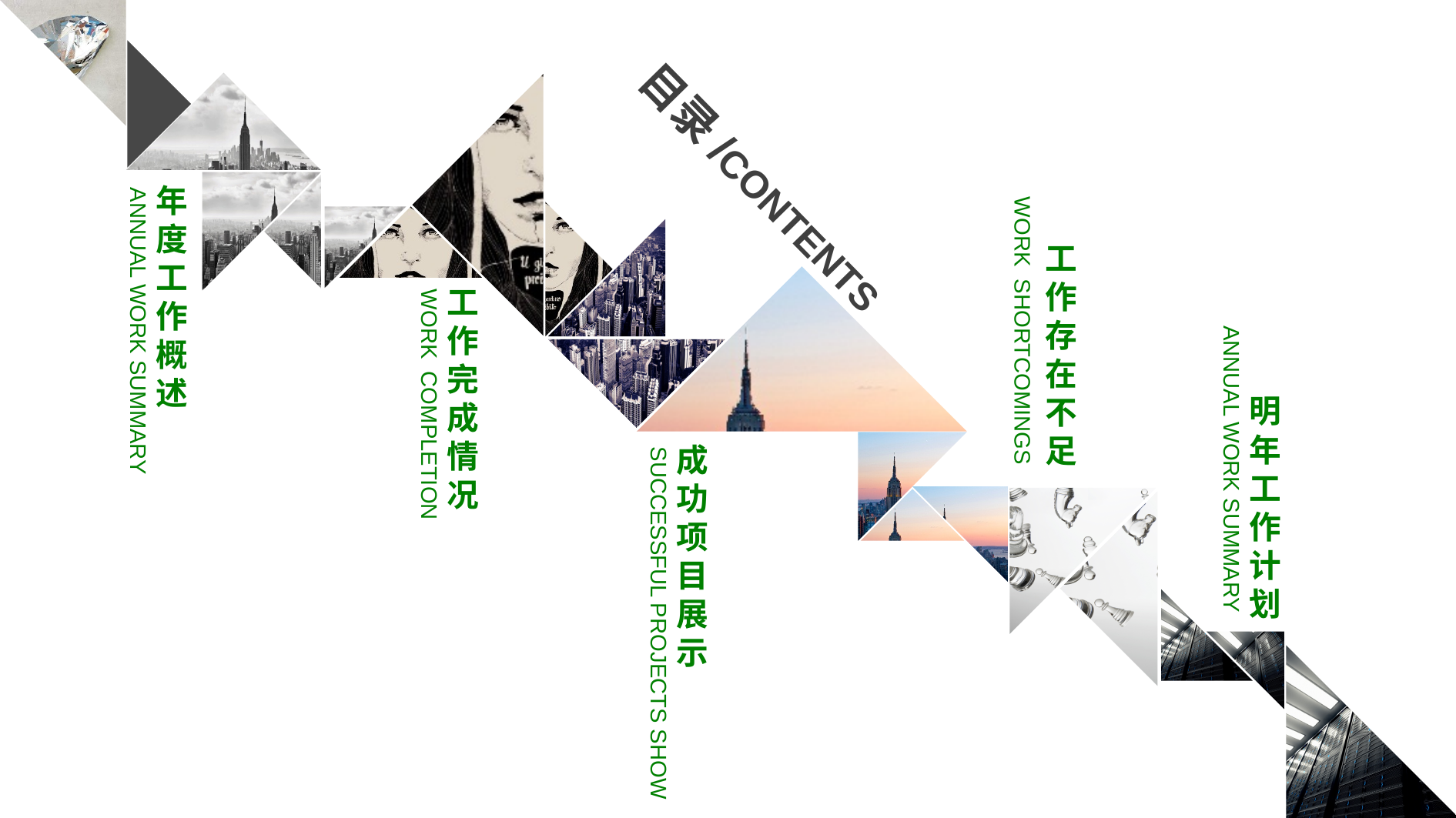

目录/CONTENTS

年度工作概述

WORK  SHORTCOMINGS
工作存在不足
ANNUAL WORK SUMMARY
工作完成情况
WORK  COMPLETION
明年工作计划

ANNUAL WORK SUMMARY
成功项目展示

SUCCESSFUL PROJECTS SHOW